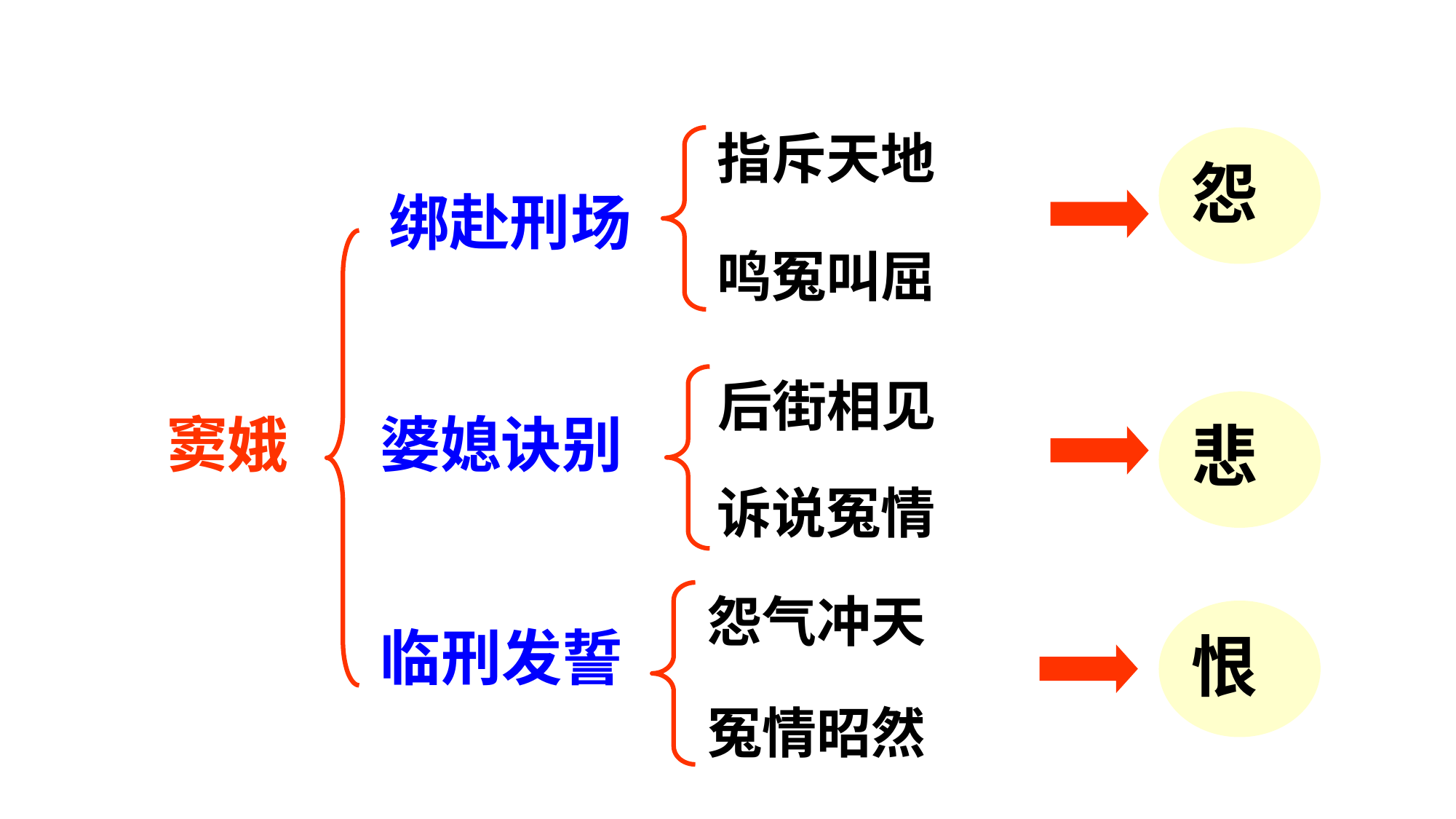

指斥天地

怨
绑赴刑场

鸣冤叫屈

后街相见

悲
窦娥
婆媳诀别

诉说冤情
怨气冲天

恨
临刑发誓

冤情昭然